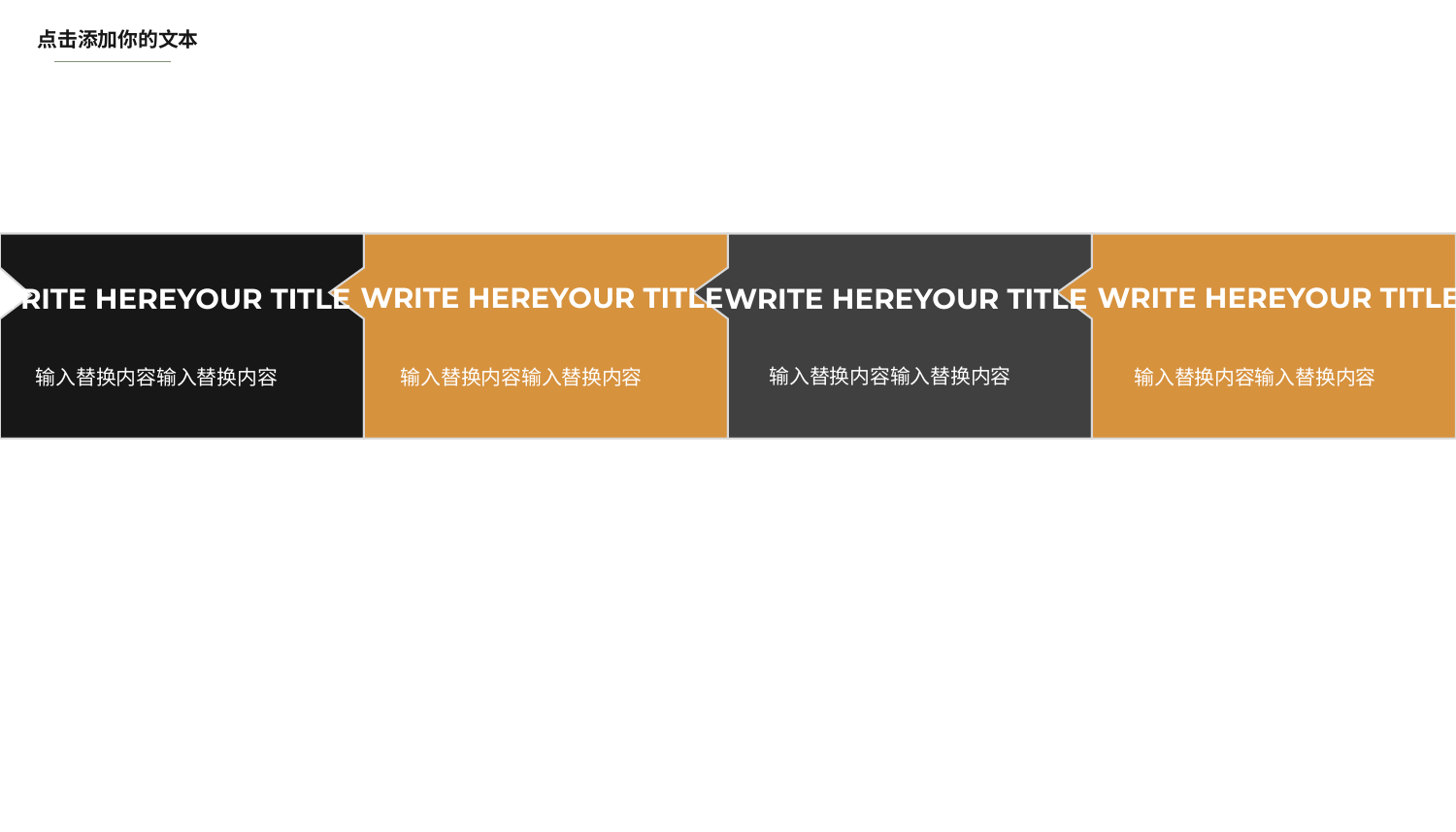

点击添加你的文本

WRITE HEREYOUR TITLE

WRITE HEREYOUR TITLE

WRITE HEREYOUR TITLE

WRITE HEREYOUR TITLE

输入替换内容输入替换内容
输入替换内容输入替换内容
输入替换内容输入替换内容
输入替换内容输入替换内容